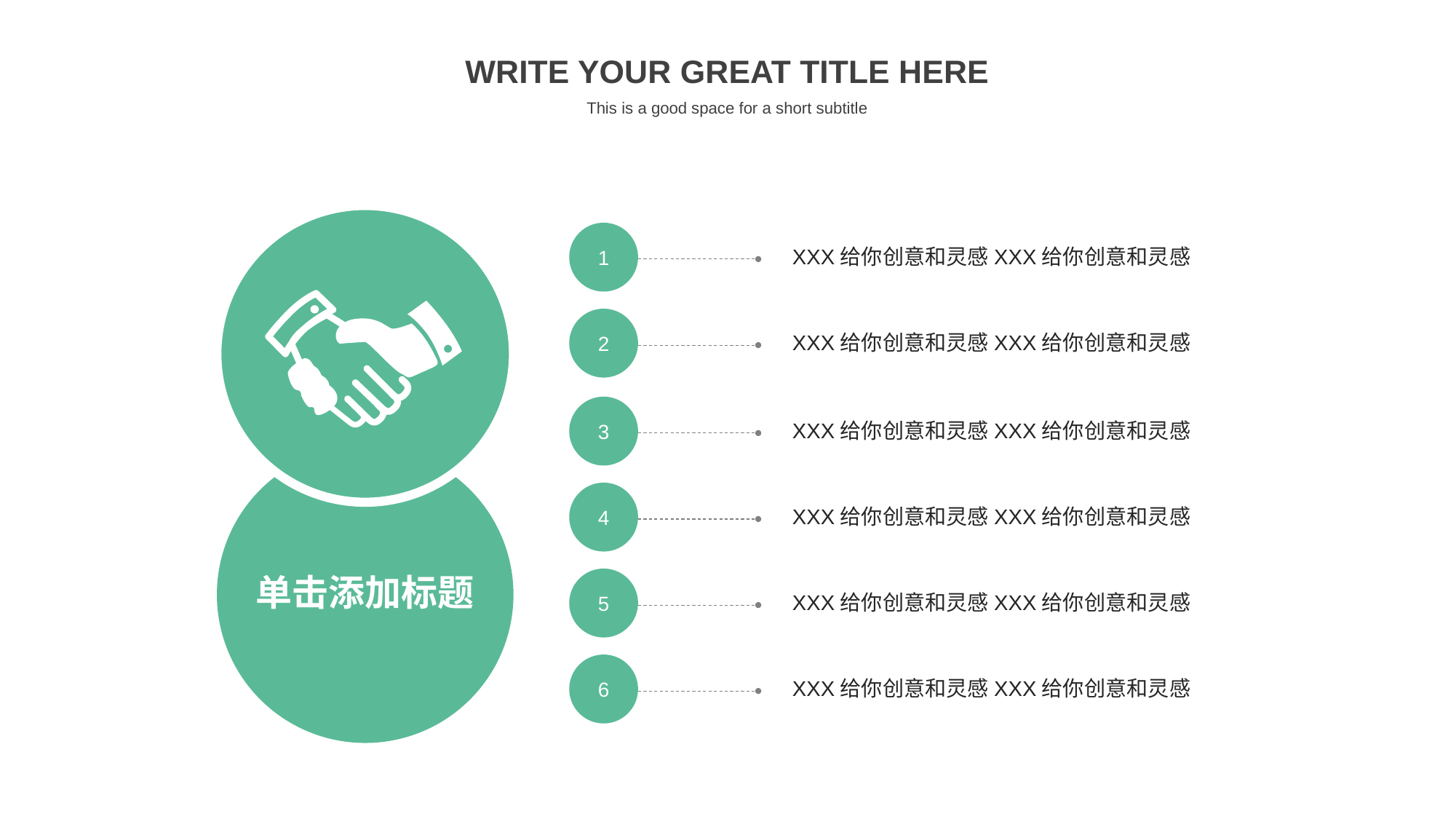

WRITE YOUR GREAT TITLE HERE
This is a good space for a short subtitle

1
XXX给你创意和灵感XXX给你创意和灵感

2
XXX给你创意和灵感XXX给你创意和灵感

3
XXX给你创意和灵感XXX给你创意和灵感

4
XXX给你创意和灵感XXX给你创意和灵感

5
单击添加标题
XXX给你创意和灵感XXX给你创意和灵感

6
XXX给你创意和灵感XXX给你创意和灵感